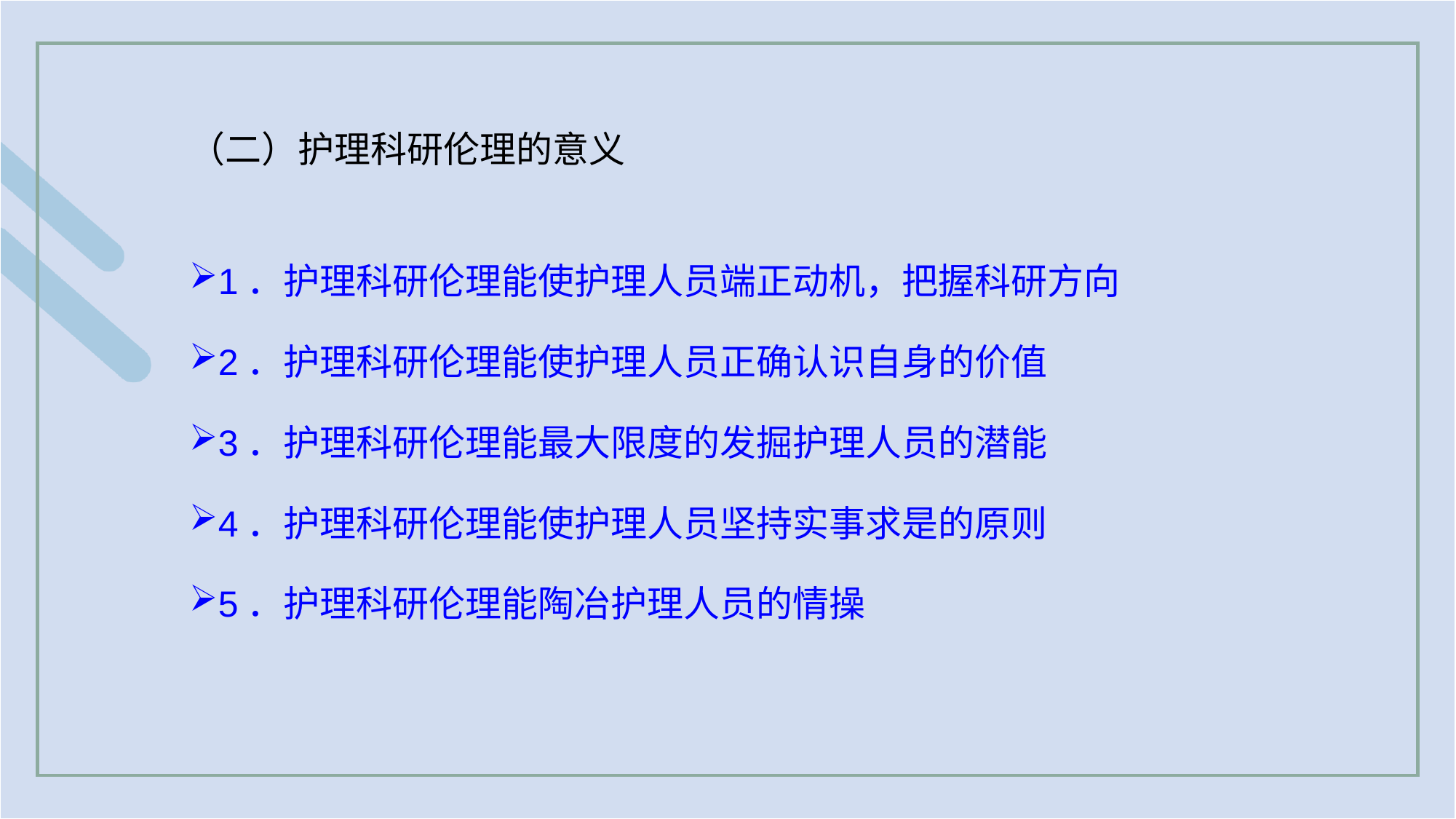

（二）护理科研伦理的意义
1．护理科研伦理能使护理人员端正动机，把握科研方向
2．护理科研伦理能使护理人员正确认识自身的价值
3．护理科研伦理能最大限度的发掘护理人员的潜能
4．护理科研伦理能使护理人员坚持实事求是的原则
5．护理科研伦理能陶冶护理人员的情操